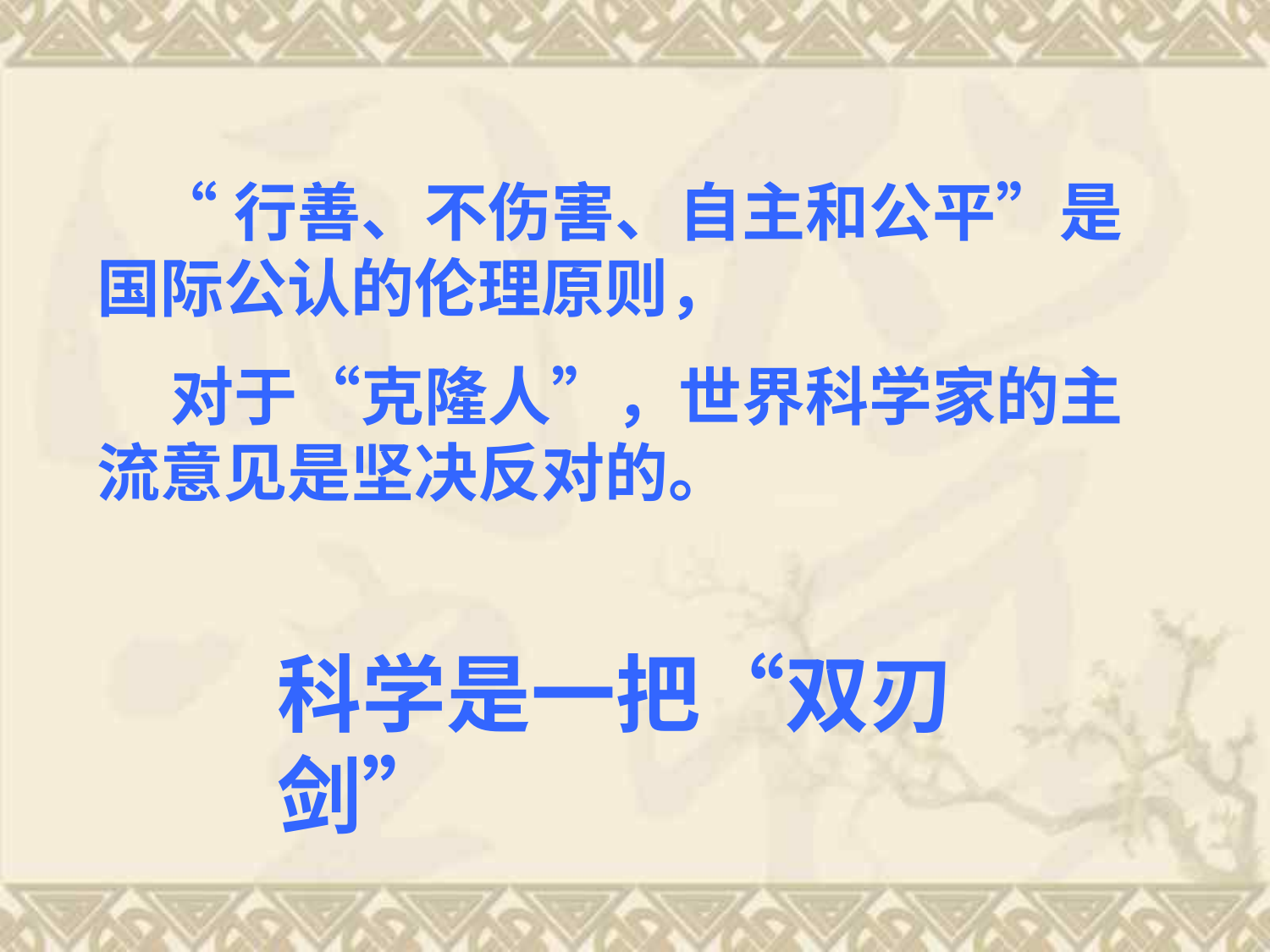

“行善、不伤害、自主和公平”是国际公认的伦理原则，
    对于“克隆人”，世界科学家的主流意见是坚决反对的。
科学是一把“双刃剑”